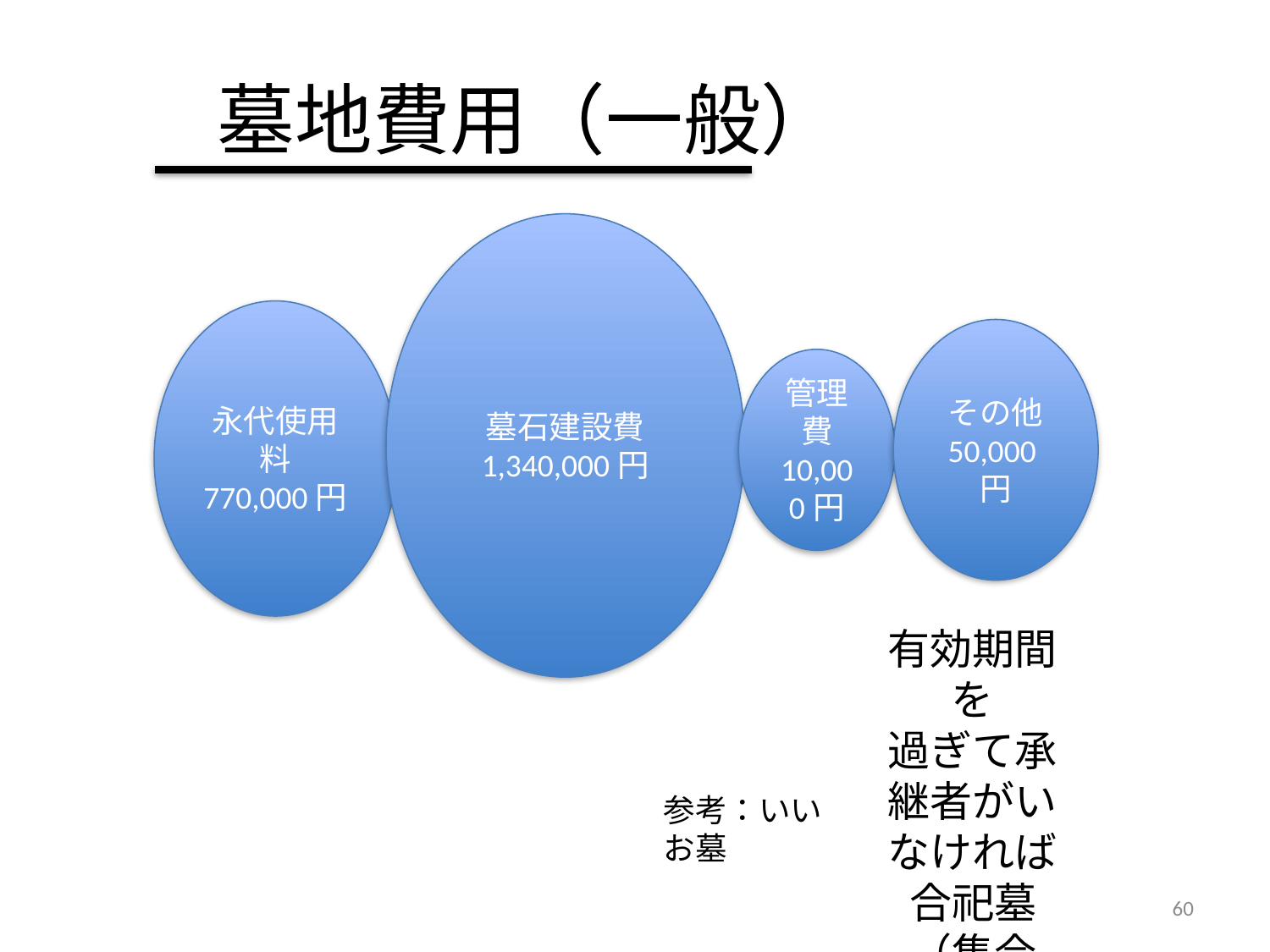

# 墓地費用（一般）
墓石建設費
1,340,000円

永代使用料
770,000円
その他
50,000円
管理費
10,000円
有効期間を
過ぎて承継者がいなければ合祀墓
（集合墓）
に合祀される。

仮説
参考：いいお墓
60